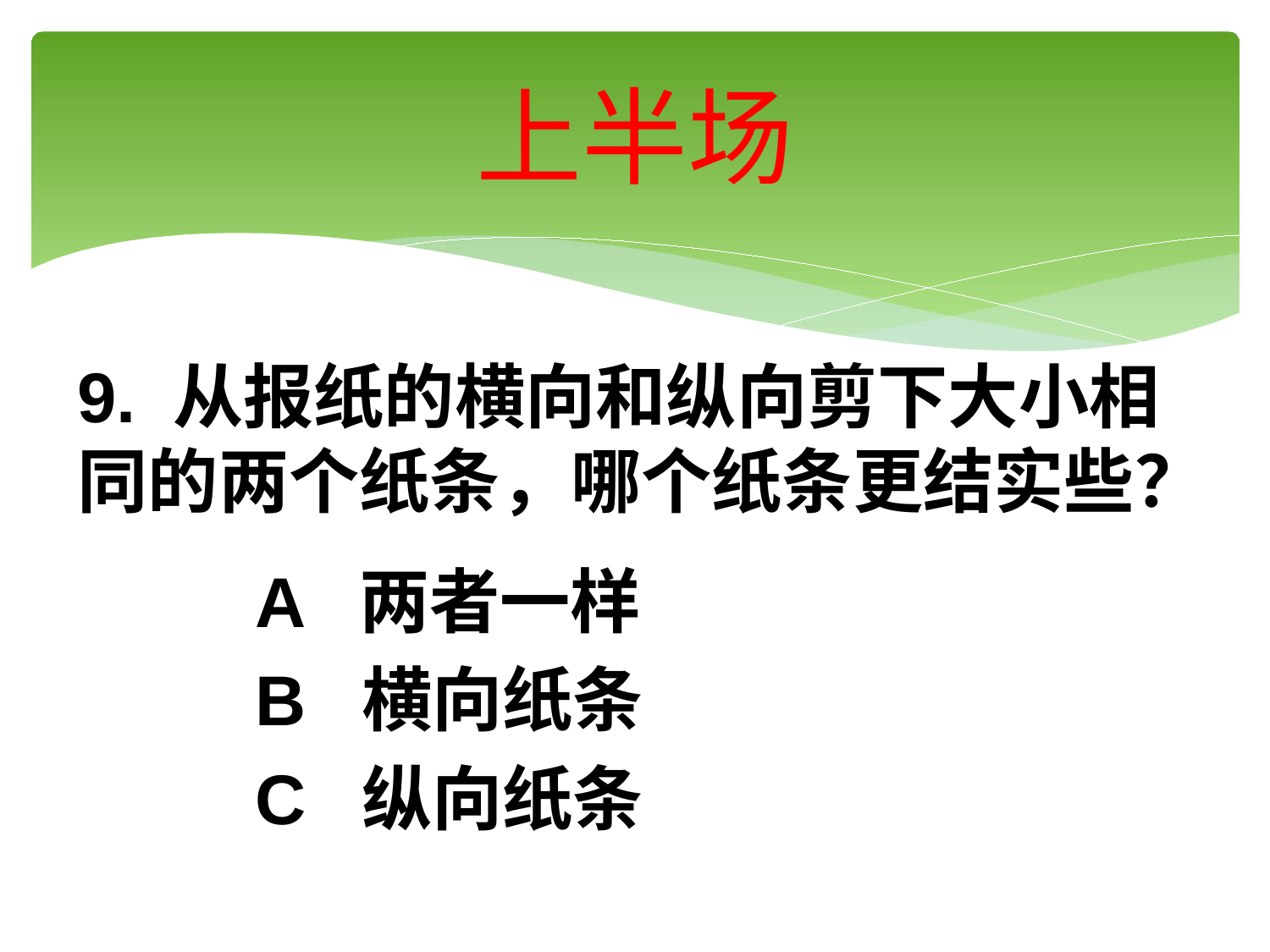

# 上半场
9. 从报纸的横向和纵向剪下大小相同的两个纸条，哪个纸条更结实些？
         A  两者一样
         B  横向纸条
         C  纵向纸条